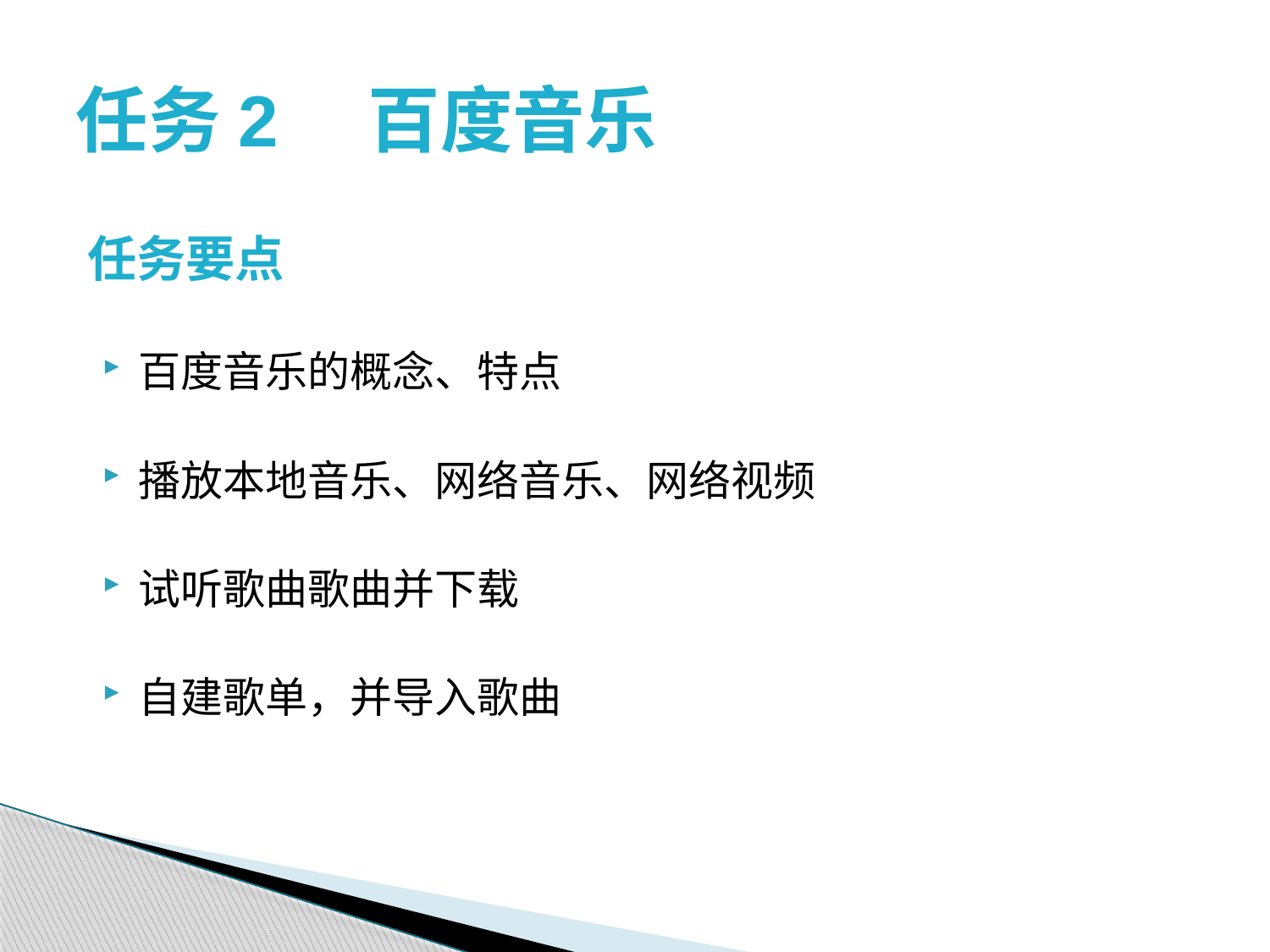

# 任务2　百度音乐
任务要点
百度音乐的概念、特点
播放本地音乐、网络音乐、网络视频
试听歌曲歌曲并下载
自建歌单，并导入歌曲